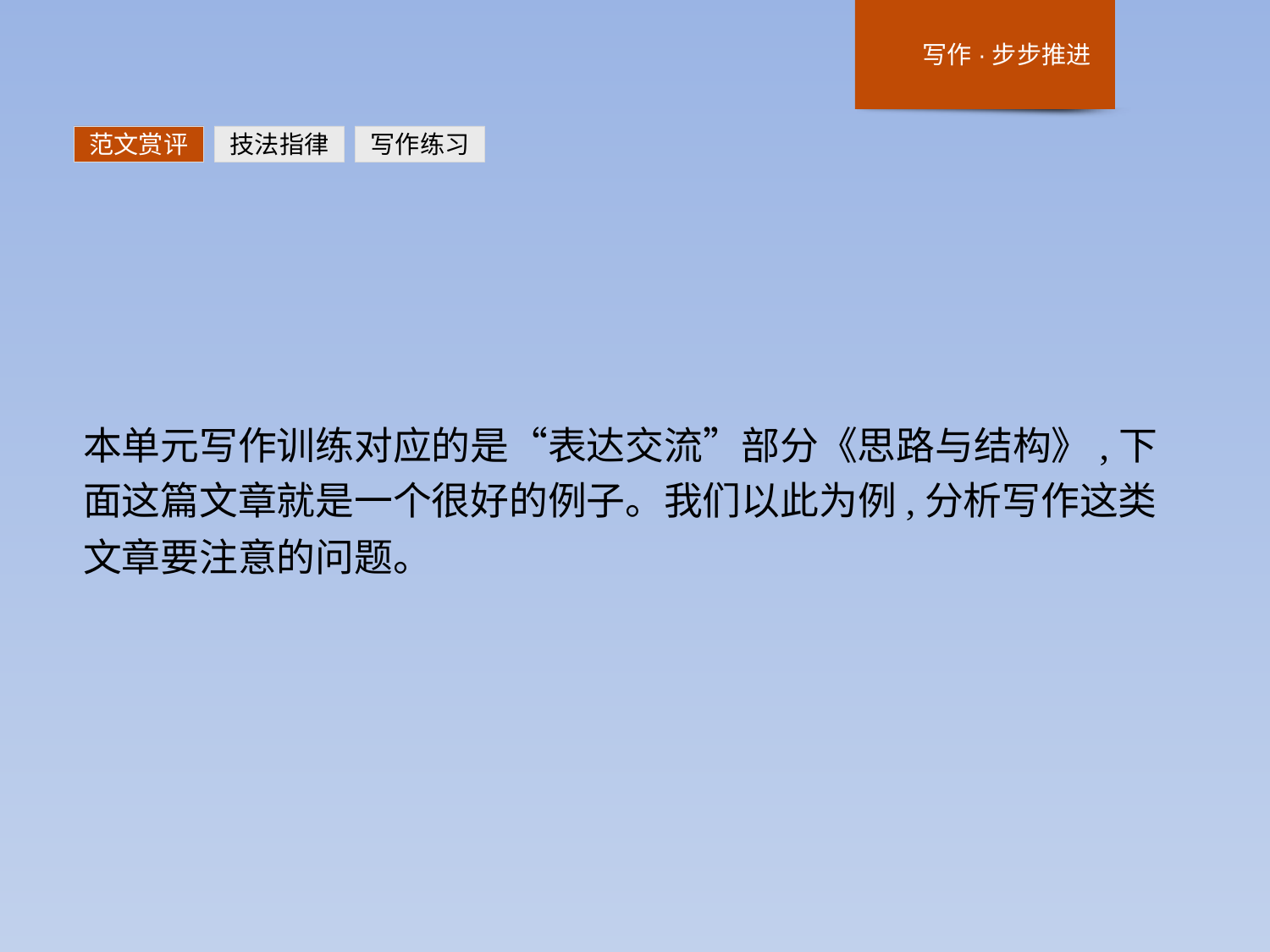

范文赏评
技法指律
写作练习
本单元写作训练对应的是“表达交流”部分《思路与结构》,下面这篇文章就是一个很好的例子。我们以此为例,分析写作这类文章要注意的问题。